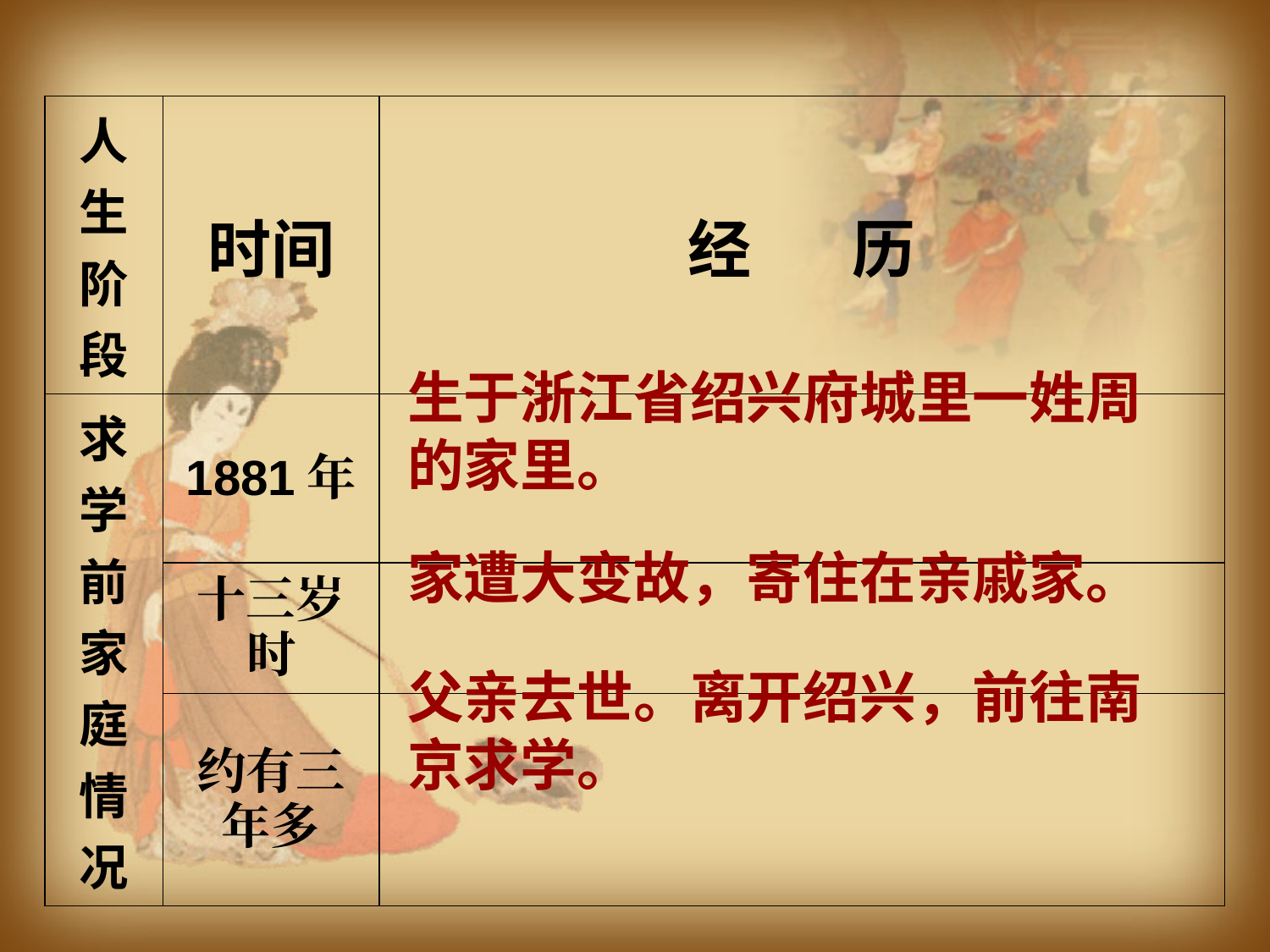

| 人生阶段 | 时间 | 经 历 |
| --- | --- | --- |
| 求学前 家庭情况 | 1881年 |  |
|  | 十三岁时 |  |
|  | 约有三年多 |  |
生于浙江省绍兴府城里一姓周的家里。
家遭大变故，寄住在亲戚家。
父亲去世。离开绍兴，前往南京求学。